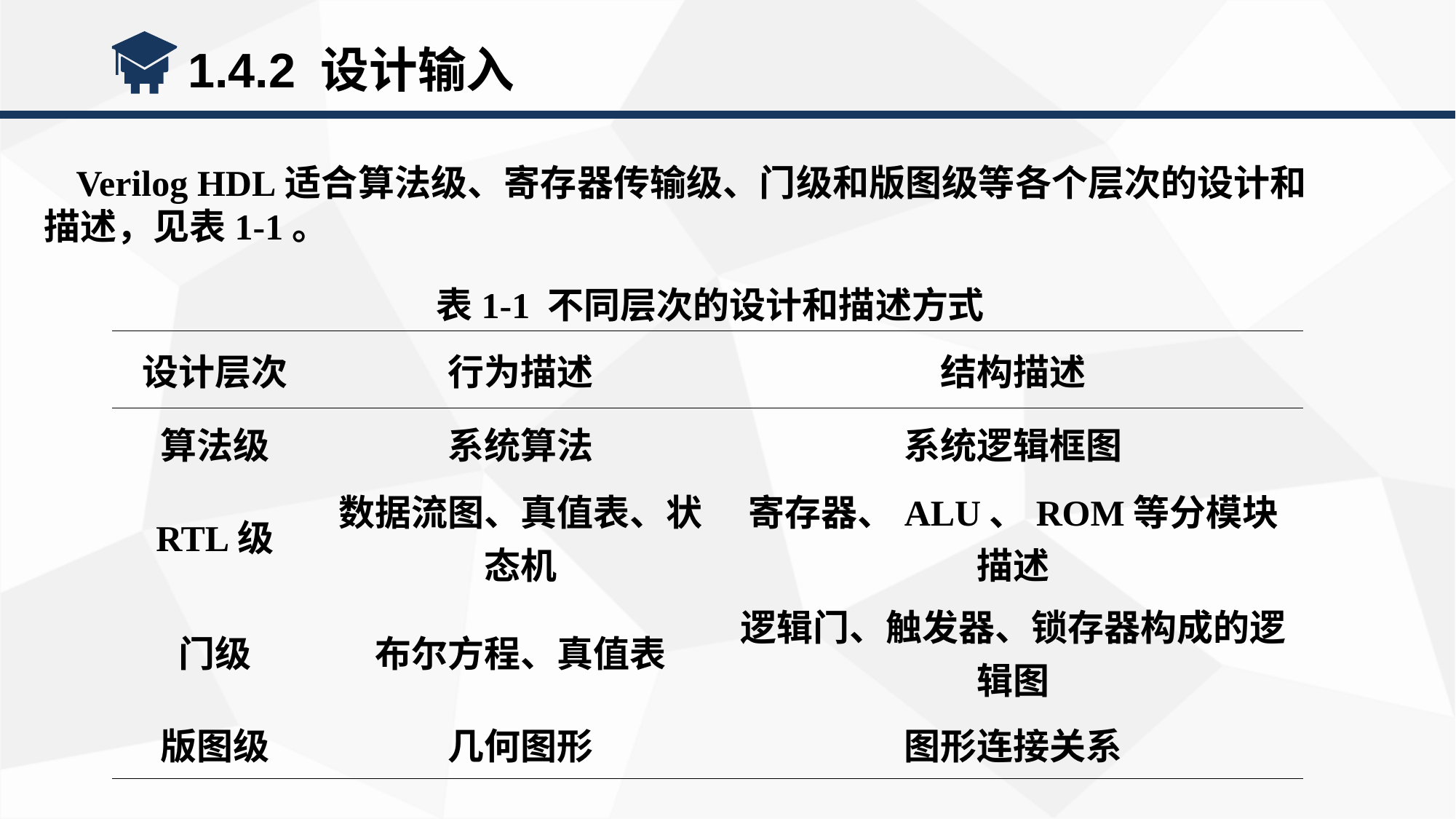

1.4.2 设计输入

Verilog HDL适合算法级、寄存器传输级、门级和版图级等各个层次的设计和描述，见表1-1。
表1-1 不同层次的设计和描述方式
| 设计层次 | 行为描述 | 结构描述 |
| --- | --- | --- |
| 算法级 | 系统算法 | 系统逻辑框图 |
| RTL级 | 数据流图、真值表、状态机 | 寄存器、ALU、ROM等分模块描述 |
| 门级 | 布尔方程、真值表 | 逻辑门、触发器、锁存器构成的逻辑图 |
| 版图级 | 几何图形 | 图形连接关系 |